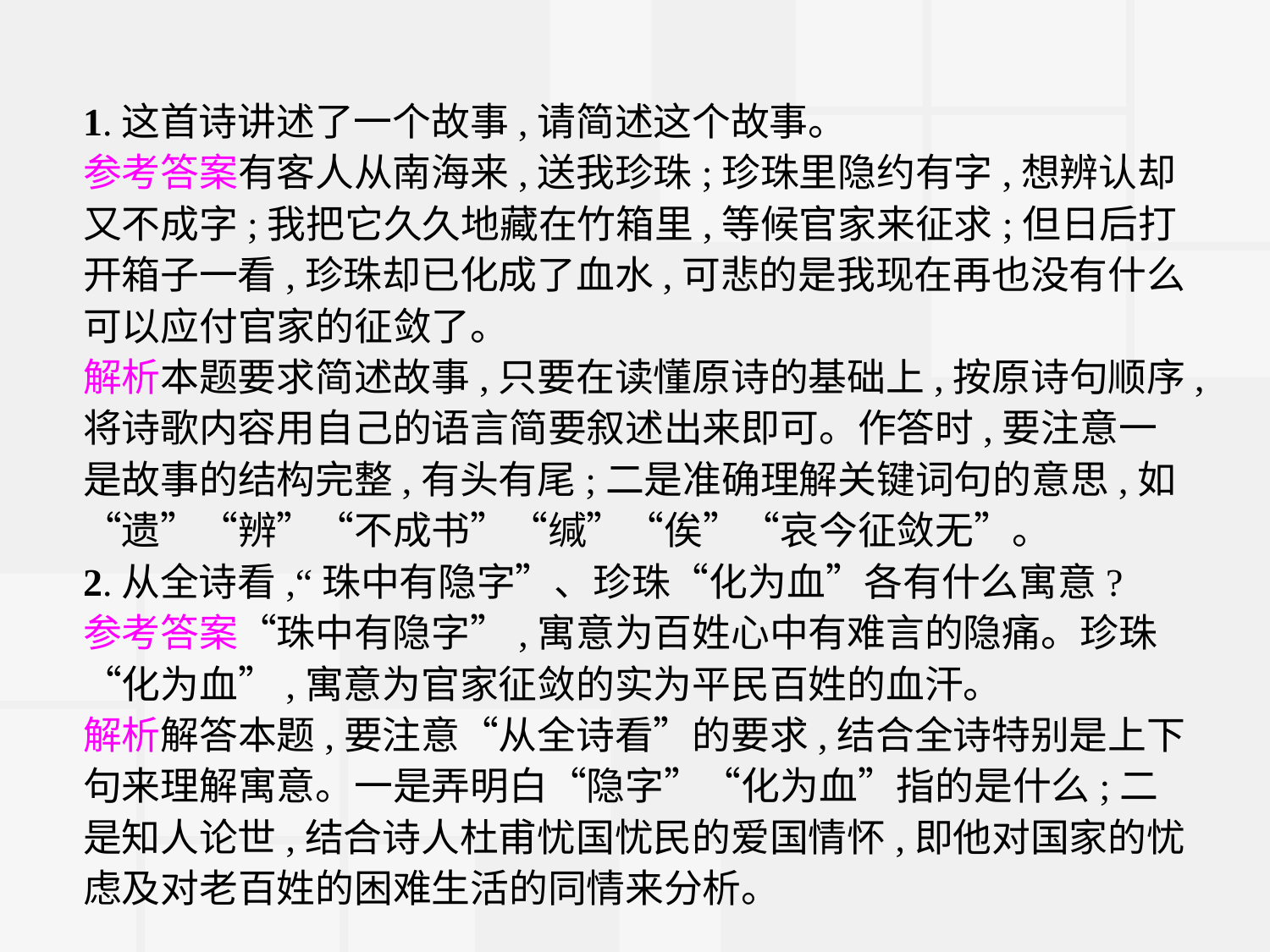

1.这首诗讲述了一个故事,请简述这个故事。
参考答案有客人从南海来,送我珍珠;珍珠里隐约有字,想辨认却又不成字;我把它久久地藏在竹箱里,等候官家来征求;但日后打开箱子一看,珍珠却已化成了血水,可悲的是我现在再也没有什么可以应付官家的征敛了。
解析本题要求简述故事,只要在读懂原诗的基础上,按原诗句顺序,将诗歌内容用自己的语言简要叙述出来即可。作答时,要注意一是故事的结构完整,有头有尾;二是准确理解关键词句的意思,如“遗”“辨”“不成书”“缄”“俟”“哀今征敛无”。
2.从全诗看,“珠中有隐字”、珍珠“化为血”各有什么寓意?
参考答案“珠中有隐字”,寓意为百姓心中有难言的隐痛。珍珠“化为血”,寓意为官家征敛的实为平民百姓的血汗。
解析解答本题,要注意“从全诗看”的要求,结合全诗特别是上下句来理解寓意。一是弄明白“隐字”“化为血”指的是什么;二是知人论世,结合诗人杜甫忧国忧民的爱国情怀,即他对国家的忧虑及对老百姓的困难生活的同情来分析。